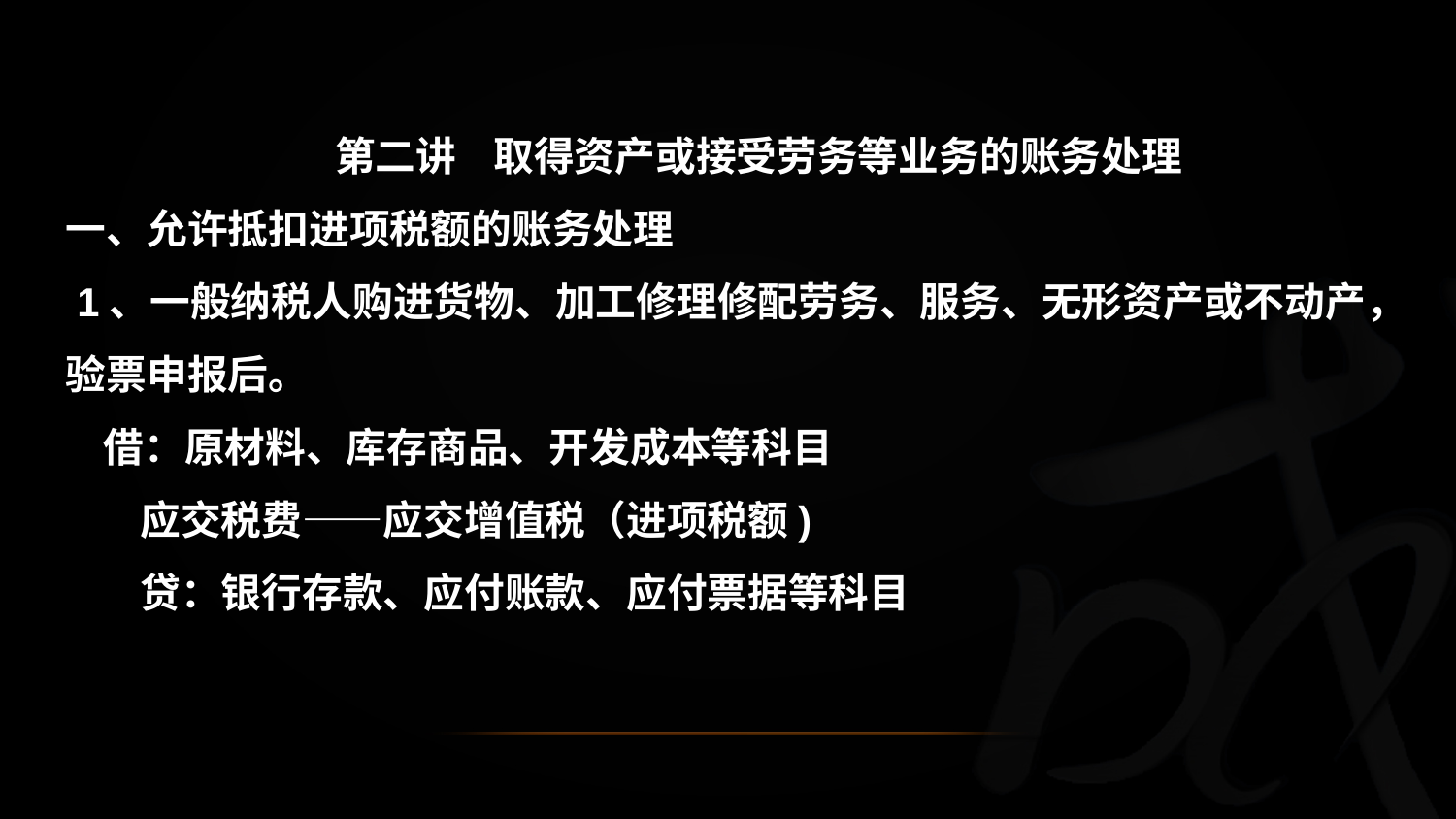

第二讲    取得资产或接受劳务等业务的账务处理
一、允许抵扣进项税额的账务处理
 1、一般纳税人购进货物、加工修理修配劳务、服务、无形资产或不动产，验票申报后。
   借：原材料、库存商品、开发成本等科目
       应交税费——应交增值税（进项税额)
       贷：银行存款、应付账款、应付票据等科目